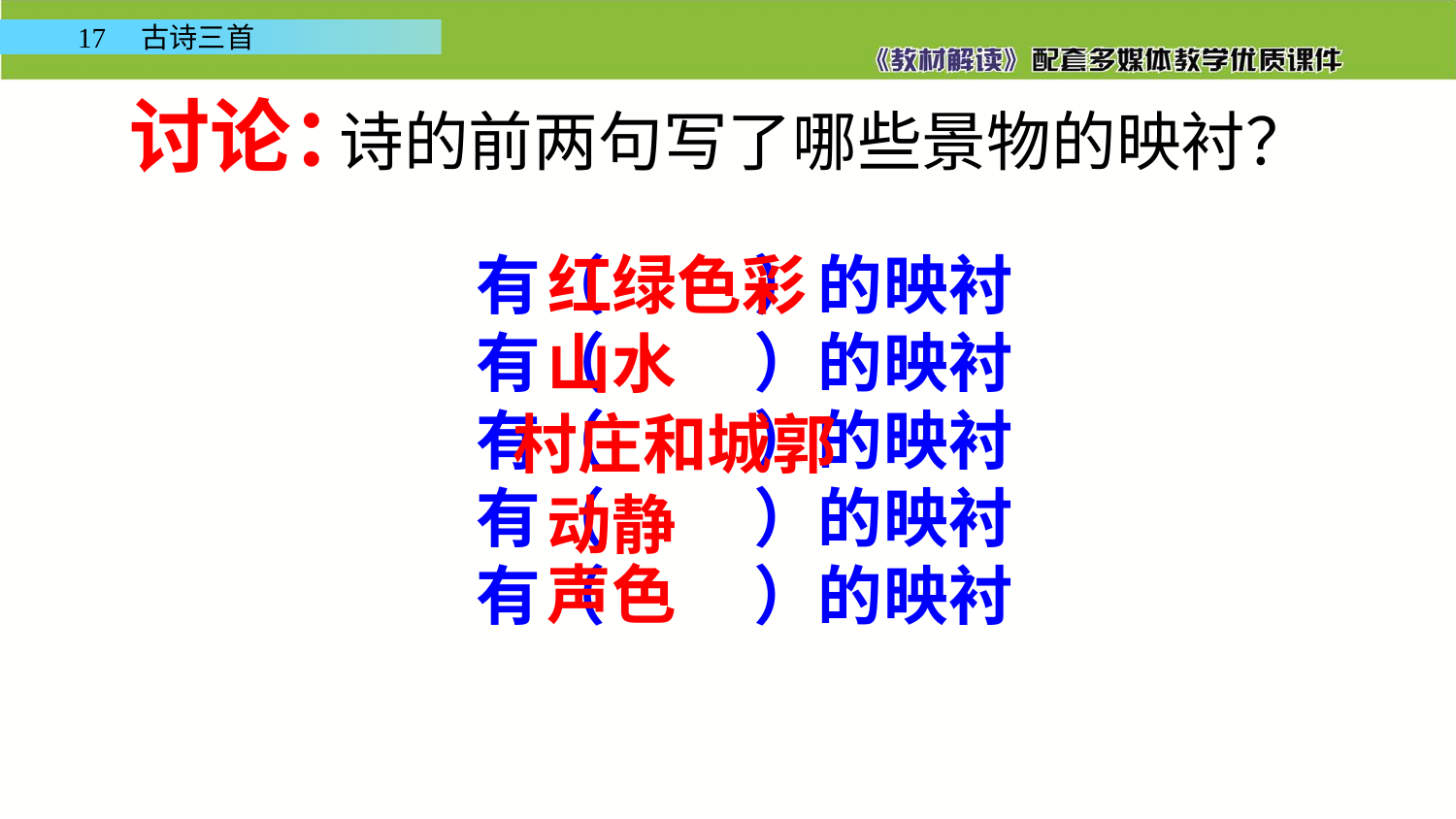

讨论：
诗的前两句写了哪些景物的映衬？
有（          ）的映衬
有（          ）的映衬
有（          ）的映衬
有（          ）的映衬
有（          ）的映衬
红绿色彩
山水
村庄和城郭
动静
声色